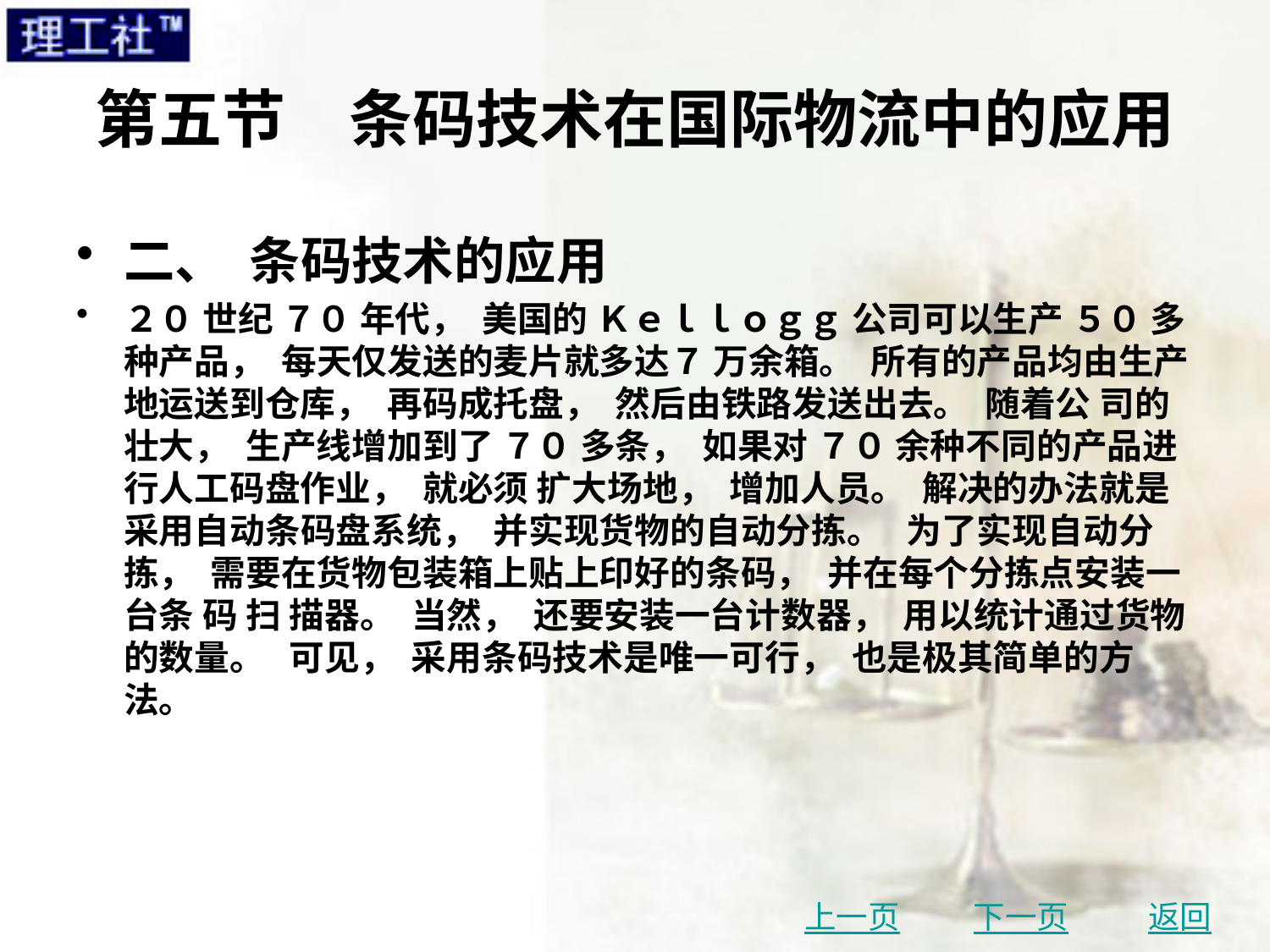

# 第五节　条码技术在国际物流中的应用
二、  条码技术的应用
２０ 世纪 ７０ 年代，  美国的 Ｋｅｌｌｏｇｇ 公司可以生产 ５０ 多种产品，  每天仅发送的麦片就多达７ 万余箱。  所有的产品均由生产地运送到仓库，  再码成托盘，  然后由铁路发送出去。  随着公 司的壮大，  生产线增加到了 ７０ 多条，  如果对 ７０ 余种不同的产品进行人工码盘作业，  就必须 扩大场地，  增加人员。  解决的办法就是采用自动条码盘系统，  并实现货物的自动分拣。   为了实现自动分拣，  需要在货物包装箱上贴上印好的条码，  并在每个分拣点安装一台条 码 扫 描器。  当然，  还要安装一台计数器，  用以统计通过货物的数量。   可见，  采用条码技术是唯一可行，  也是极其简单的方法。

上一页
下一页
返回